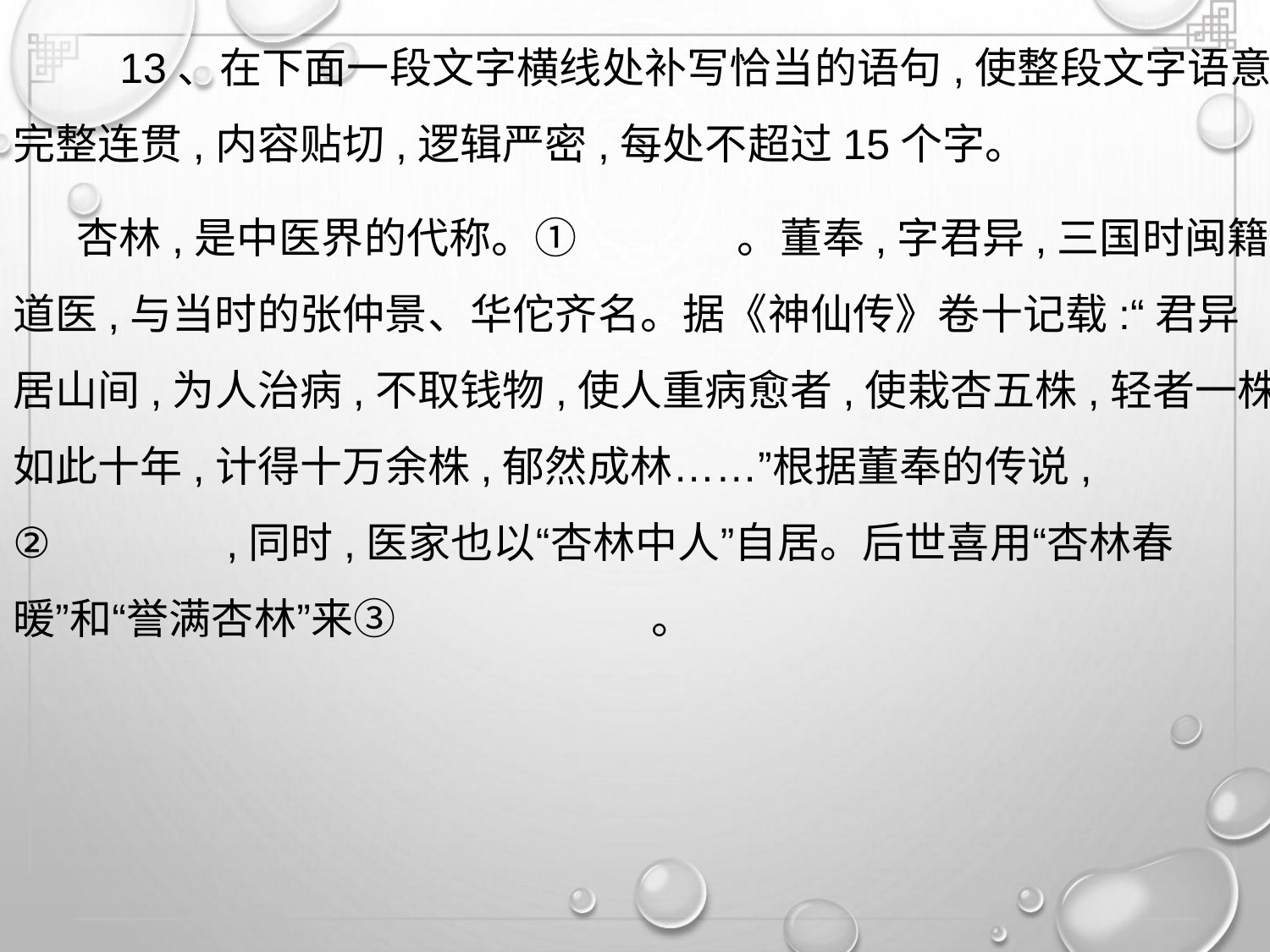

13、在下面一段文字横线处补写恰当的语句,使整段文字语意
完整连贯,内容贴切,逻辑严密,每处不超过15个字。
杏林,是中医界的代称。①
。董奉,字君异,三国时闽籍
道医,与当时的张仲景、华佗齐名。据《神仙传》卷十记载:“君异
居山间,为人治病,不取钱物,使人重病愈者,使栽杏五株,轻者一株,
如此十年,计得十万余株,郁然成林……”根据董奉的传说,
②
,同时,医家也以“杏林中人”自居。后世喜用“杏林春
暖”和“誉满杏林”来③
。